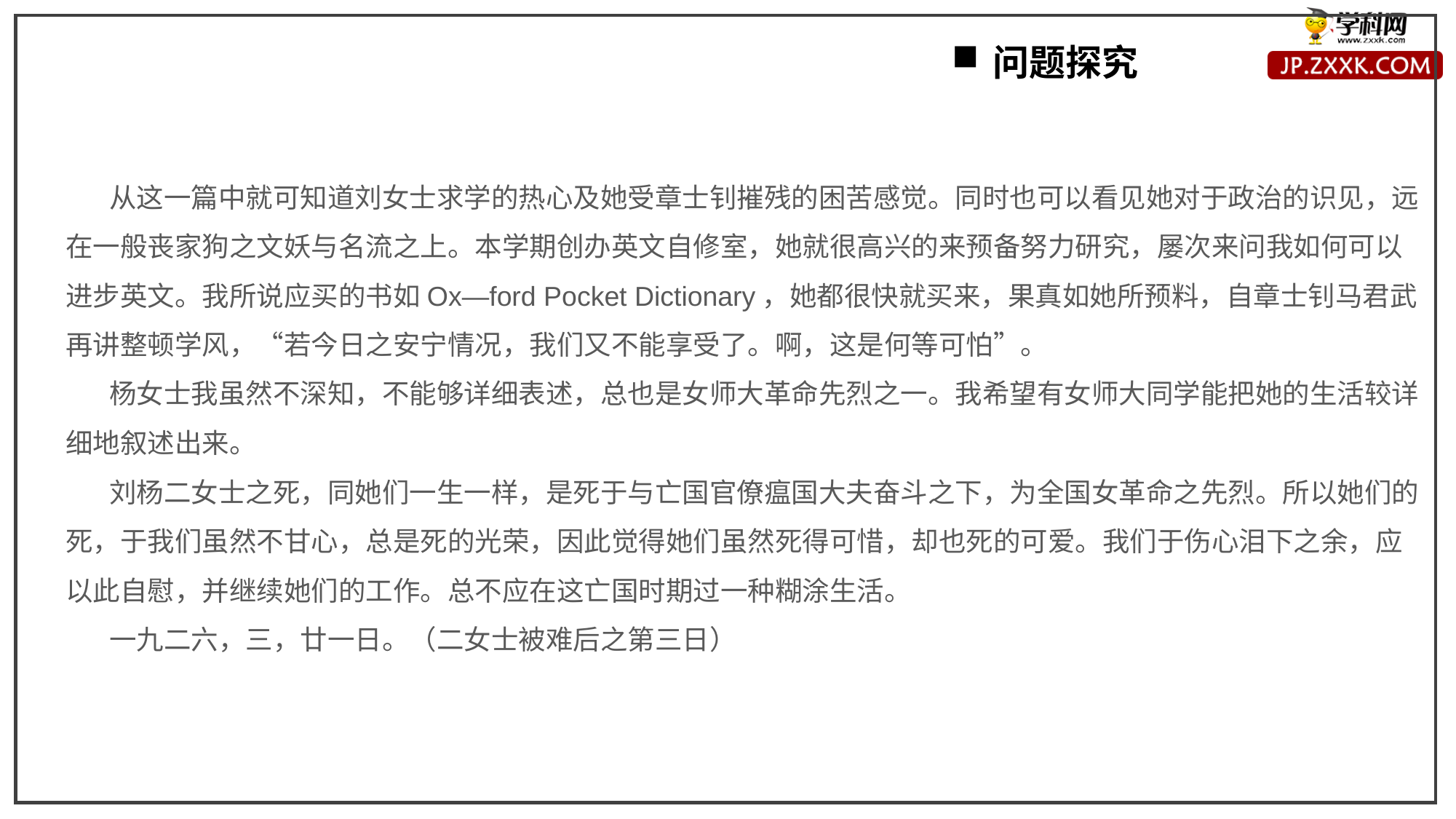

问题探究
      从这一篇中就可知道刘女士求学的热心及她受章士钊摧残的困苦感觉。同时也可以看见她对于政治的识见，远在一般丧家狗之文妖与名流之上。本学期创办英文自修室，她就很高兴的来预备努力研究，屡次来问我如何可以进步英文。我所说应买的书如Ox―ford Pocket Dictionary，她都很快就买来，果真如她所预料，自章士钊马君武再讲整顿学风，“若今日之安宁情况，我们又不能享受了。啊，这是何等可怕”。
      杨女士我虽然不深知，不能够详细表述，总也是女师大革命先烈之一。我希望有女师大同学能把她的生活较详细地叙述出来。
      刘杨二女士之死，同她们一生一样，是死于与亡国官僚瘟国大夫奋斗之下，为全国女革命之先烈。所以她们的死，于我们虽然不甘心，总是死的光荣，因此觉得她们虽然死得可惜，却也死的可爱。我们于伤心泪下之余，应以此自慰，并继续她们的工作。总不应在这亡国时期过一种糊涂生活。
      一九二六，三，廿一日。（二女士被难后之第三日）